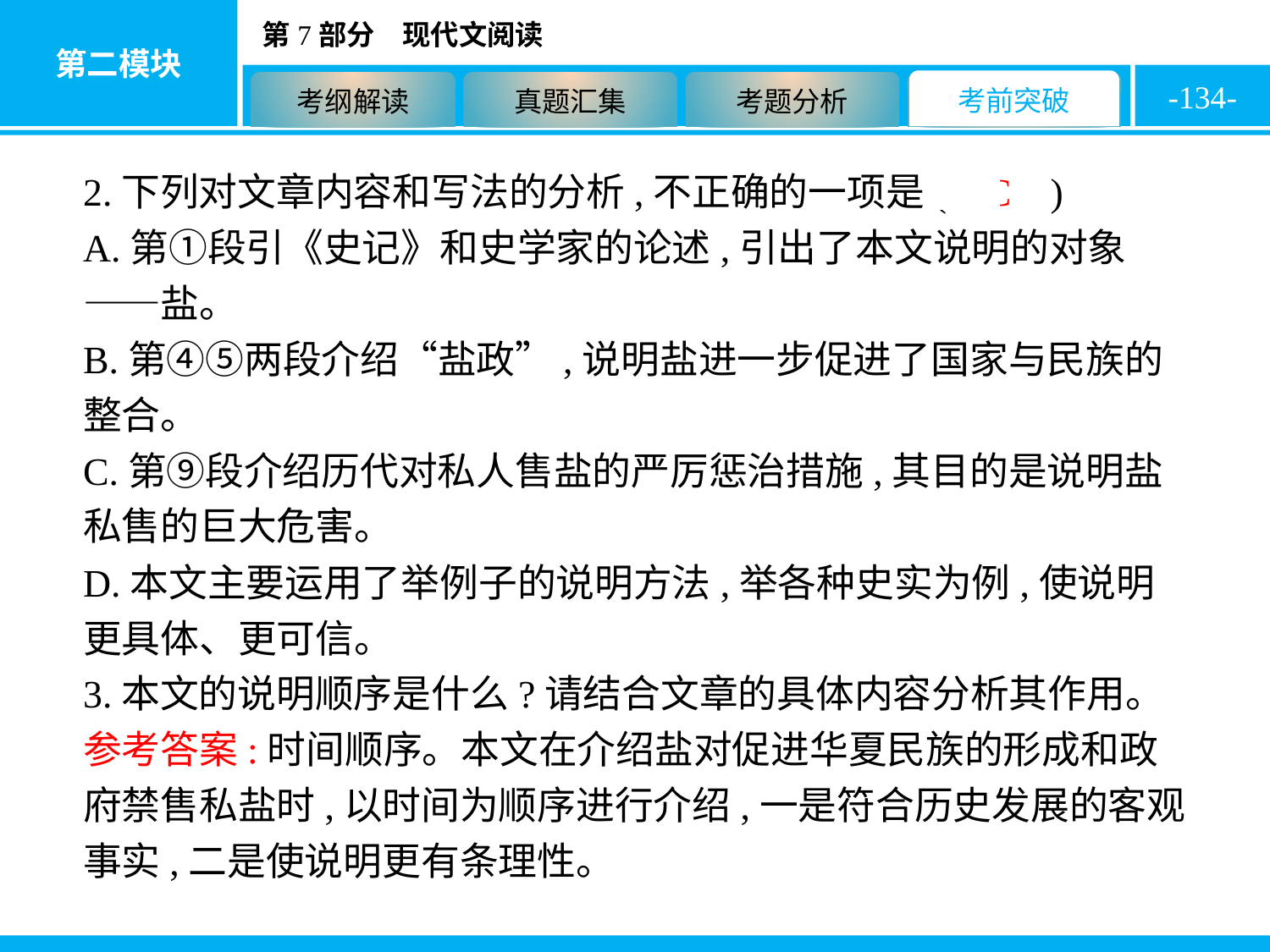

-134-
2.下列对文章内容和写法的分析,不正确的一项是(    C    )
A.第①段引《史记》和史学家的论述,引出了本文说明的对象——盐。
B.第④⑤两段介绍“盐政”,说明盐进一步促进了国家与民族的整合。
C.第⑨段介绍历代对私人售盐的严厉惩治措施,其目的是说明盐私售的巨大危害。
D.本文主要运用了举例子的说明方法,举各种史实为例,使说明更具体、更可信。
3.本文的说明顺序是什么?请结合文章的具体内容分析其作用。
参考答案:时间顺序。本文在介绍盐对促进华夏民族的形成和政府禁售私盐时,以时间为顺序进行介绍,一是符合历史发展的客观事实,二是使说明更有条理性。